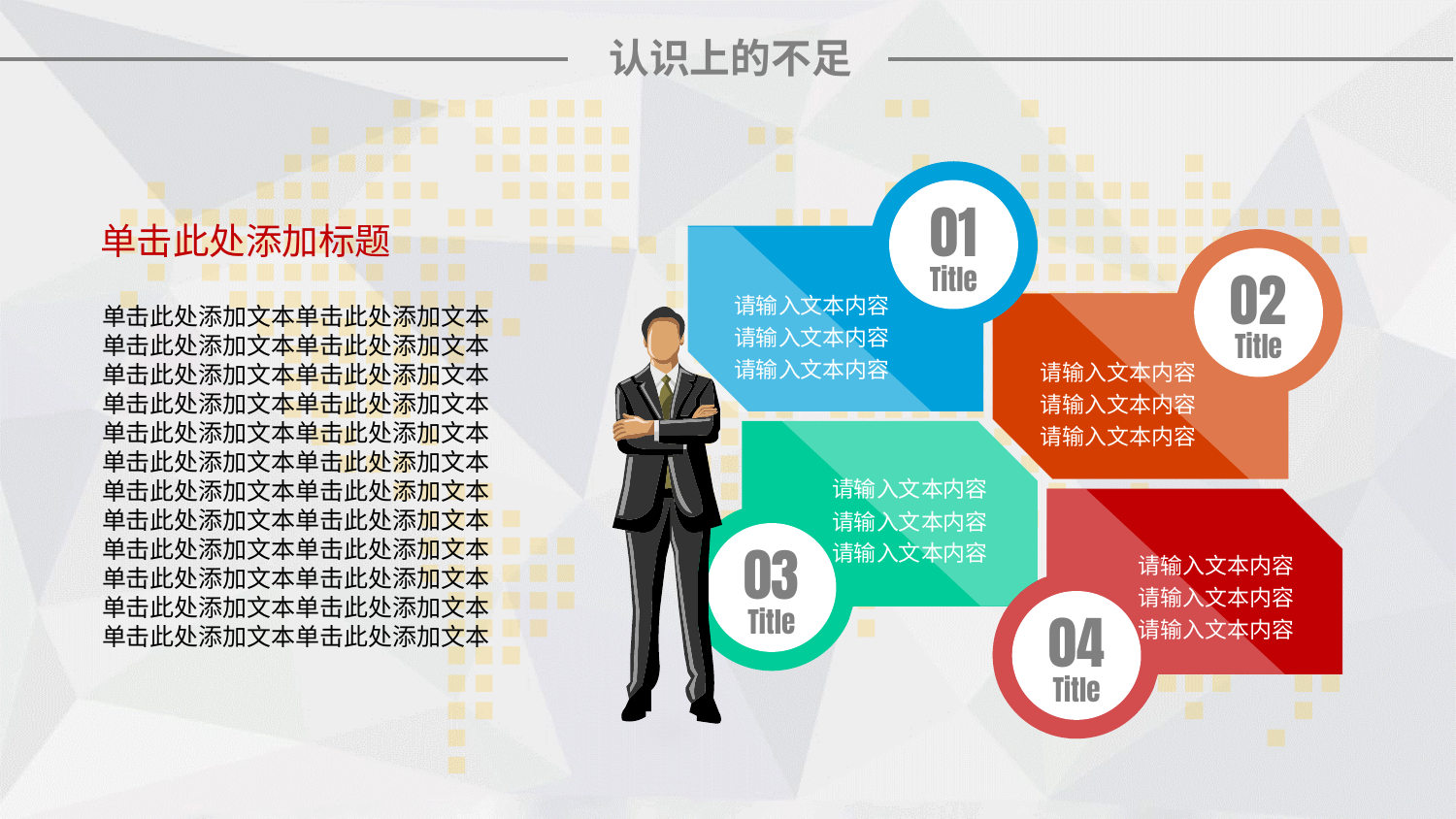

认识上的不足

01
Title
请输入文本内容请输入文本内容请输入文本内容

02
Title
请输入文本内容请输入文本内容请输入文本内容
单击此处添加标题
单击此处添加文本单击此处添加文本
单击此处添加文本单击此处添加文本
单击此处添加文本单击此处添加文本
单击此处添加文本单击此处添加文本
单击此处添加文本单击此处添加文本
单击此处添加文本单击此处添加文本
单击此处添加文本单击此处添加文本
单击此处添加文本单击此处添加文本
单击此处添加文本单击此处添加文本
单击此处添加文本单击此处添加文本
单击此处添加文本单击此处添加文本
单击此处添加文本单击此处添加文本

请输入文本内容请输入文本内容请输入文本内容
03
Title

请输入文本内容请输入文本内容请输入文本内容
04
Title